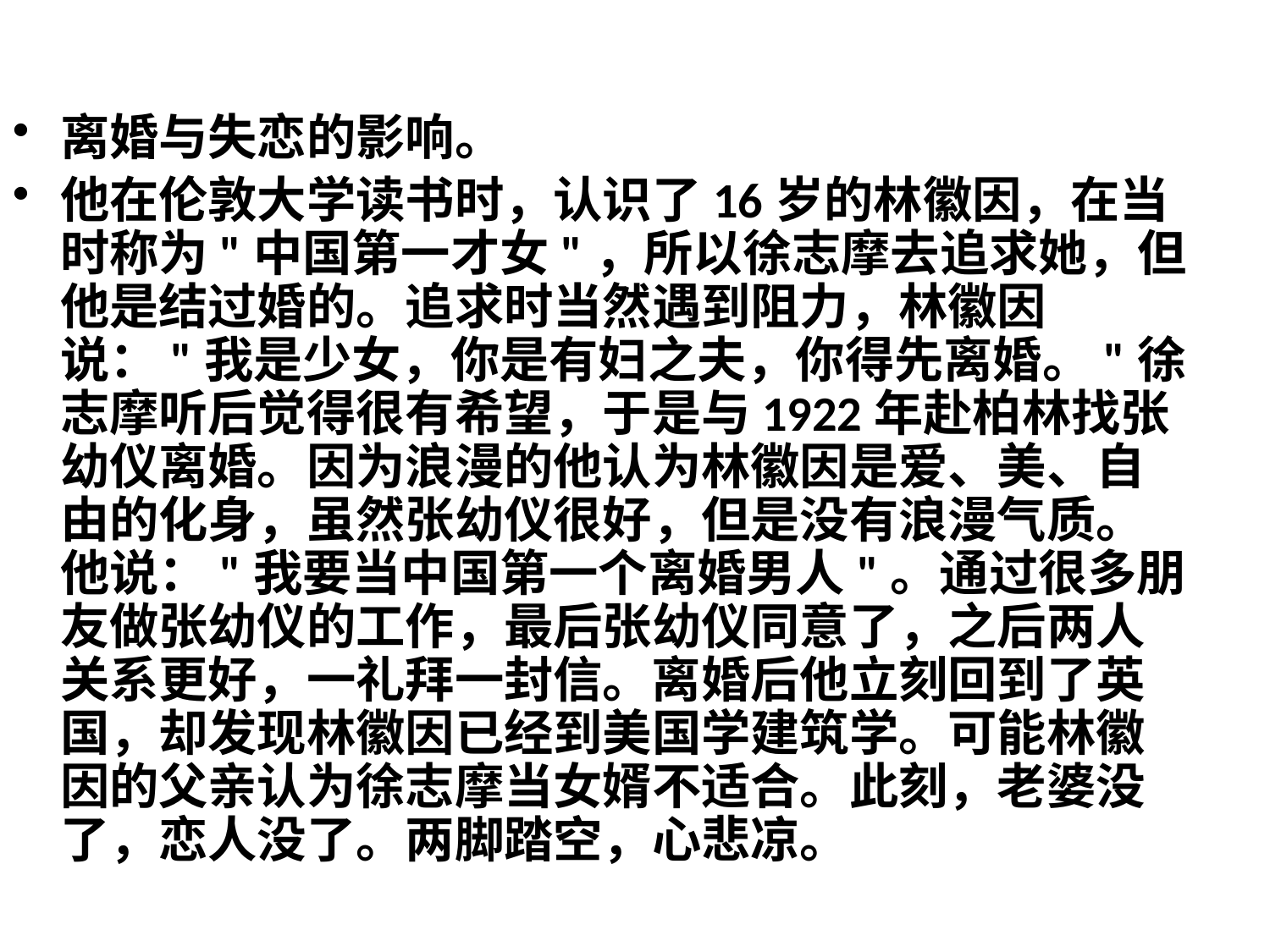

#
离婚与失恋的影响。
他在伦敦大学读书时，认识了16岁的林徽因，在当时称为"中国第一才女"，所以徐志摩去追求她，但他是结过婚的。追求时当然遇到阻力，林徽因说："我是少女，你是有妇之夫，你得先离婚。"徐志摩听后觉得很有希望，于是与1922年赴柏林找张幼仪离婚。因为浪漫的他认为林徽因是爱、美、自由的化身，虽然张幼仪很好，但是没有浪漫气质。他说："我要当中国第一个离婚男人"。通过很多朋友做张幼仪的工作，最后张幼仪同意了，之后两人关系更好，一礼拜一封信。离婚后他立刻回到了英国，却发现林徽因已经到美国学建筑学。可能林徽因的父亲认为徐志摩当女婿不适合。此刻，老婆没了，恋人没了。两脚踏空，心悲凉。